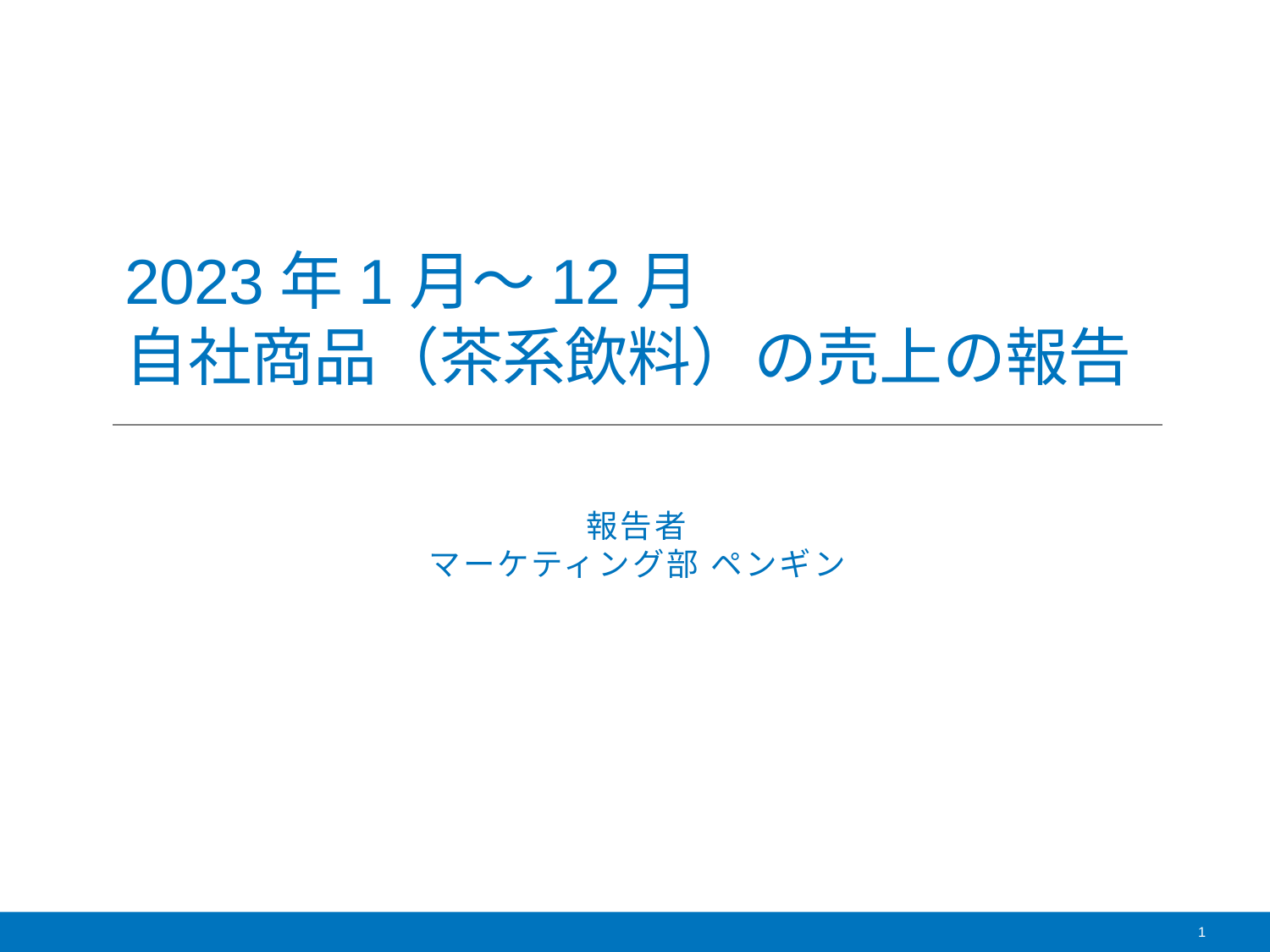

# 2023年1月～12月 自社商品（茶系飲料）の売上の報告
報告者
マーケティング部 ペンギン
1